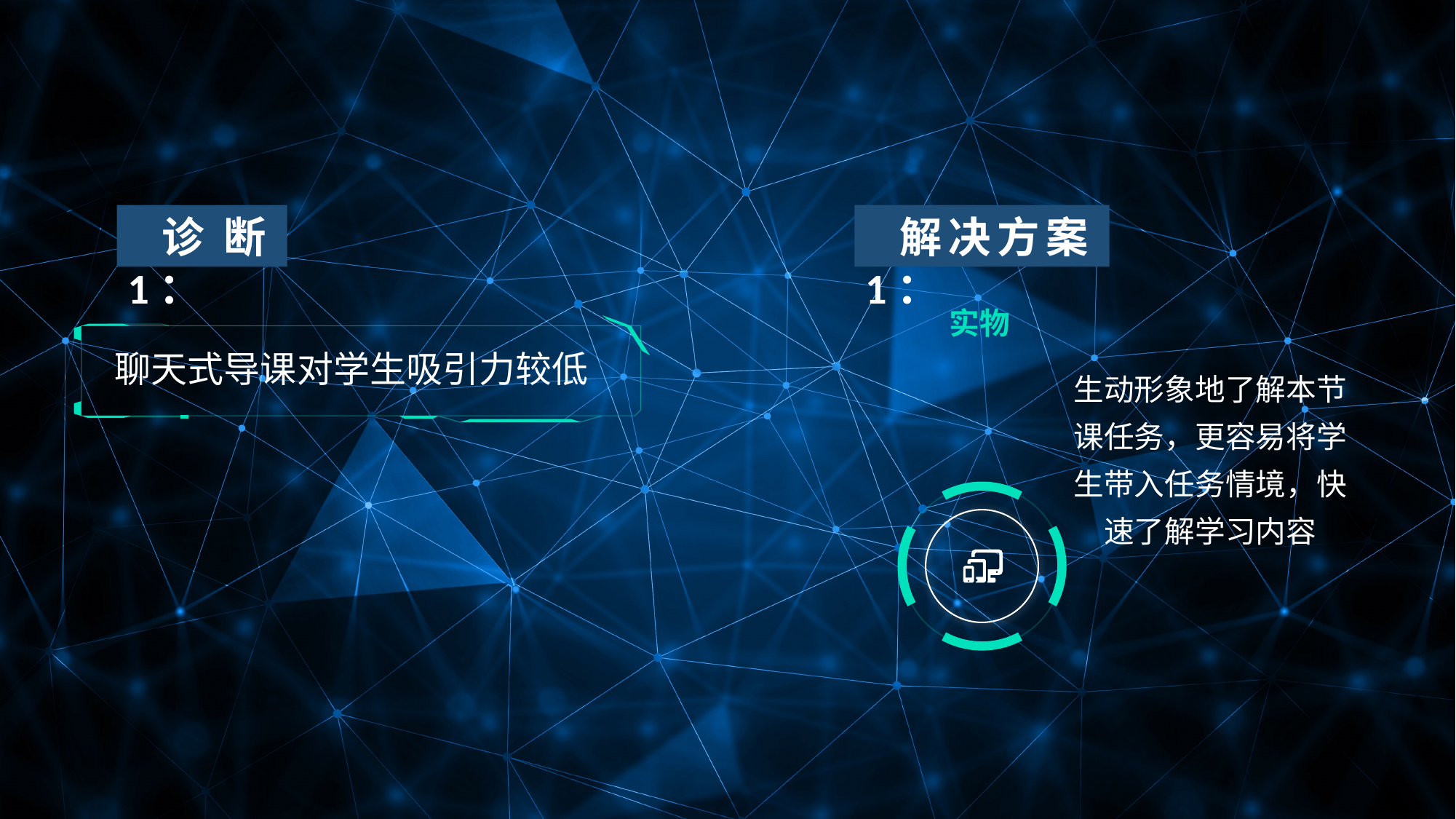

诊断1：
解决方案1：
实物
生动形象地了解本节课任务，更容易将学生带入任务情境，快速了解学习内容

聊天式导课对学生吸引力较低